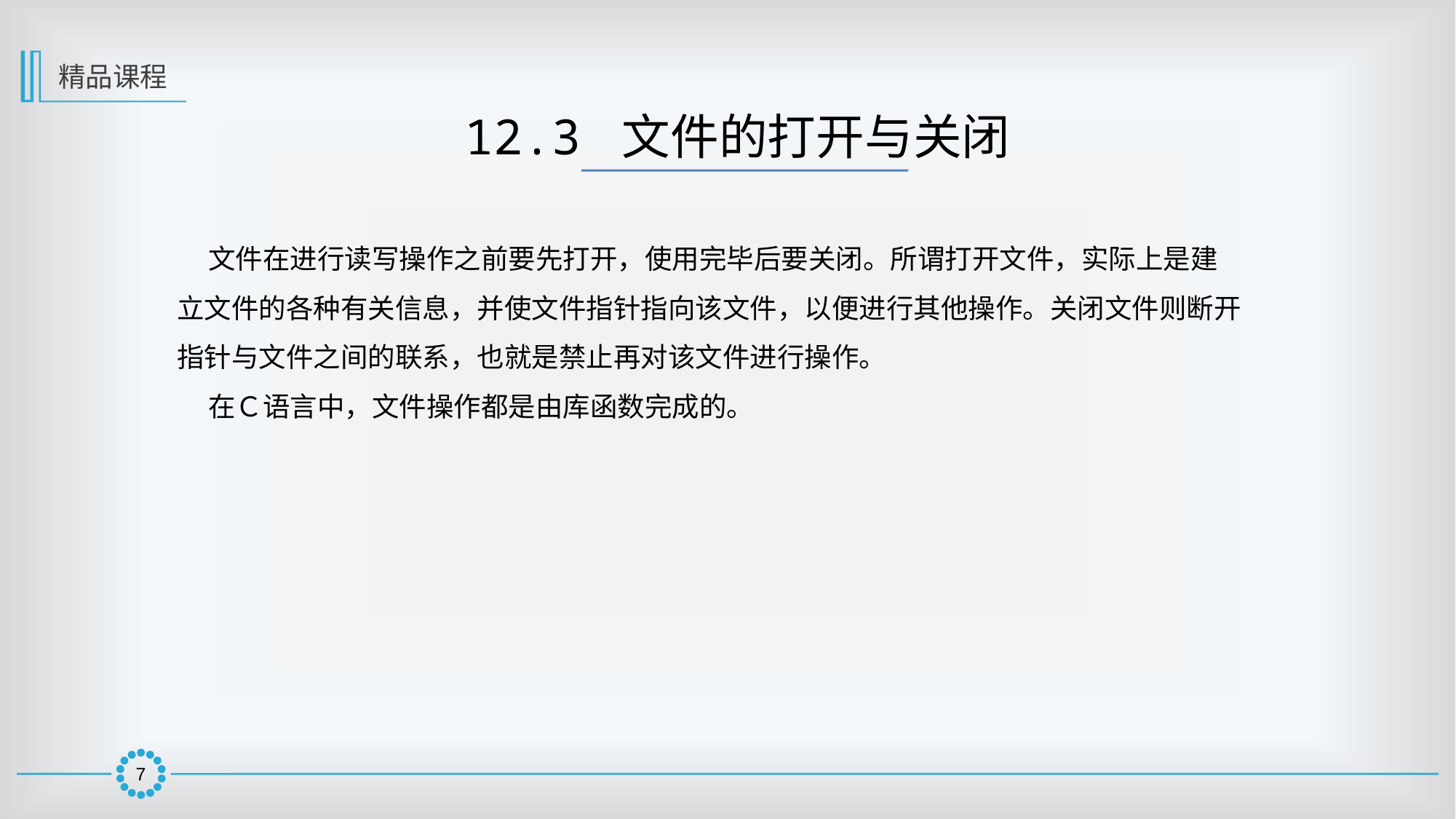

精品课程
12.3 文件的打开与关闭

    文件在进行读写操作之前要先打开，使用完毕后要关闭。所谓打开文件，实际上是建
立文件的各种有关信息，并使文件指针指向该文件，以便进行其他操作。关闭文件则断开
指针与文件之间的联系，也就是禁止再对该文件进行操作。
    在Ｃ语言中，文件操作都是由库函数完成的。

7